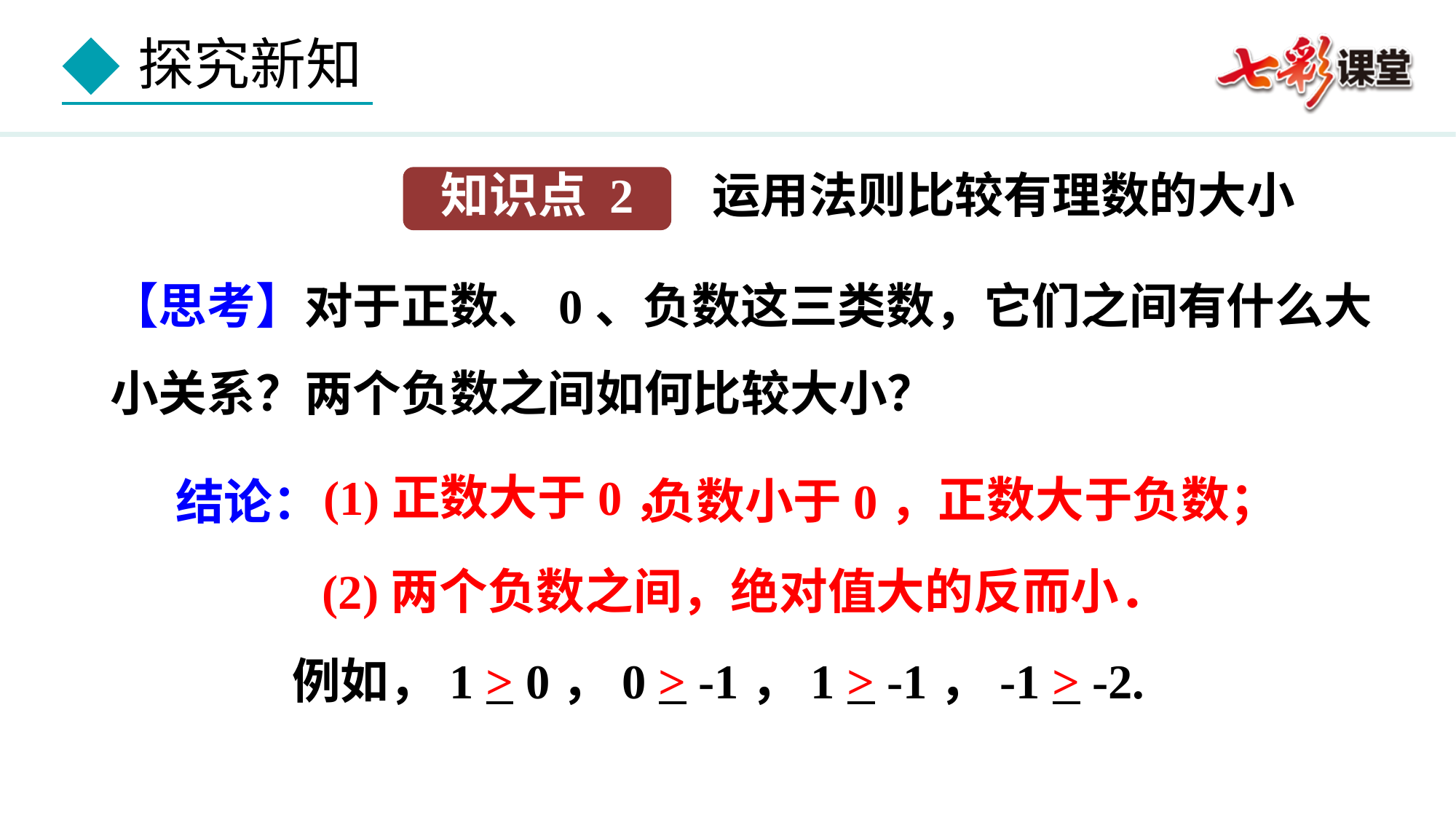

运用法则比较有理数的大小

知识点 2
【思考】对于正数、0、负数这三类数，它们之间有什么大小关系？两个负数之间如何比较大小？
(1)正数大于0，
正数大于负数；
负数小于0，
结论：
(2)两个负数之间，绝对值大的反而小．
例如，1 > 0，0 > -1，1 > -1，-1 > -2.